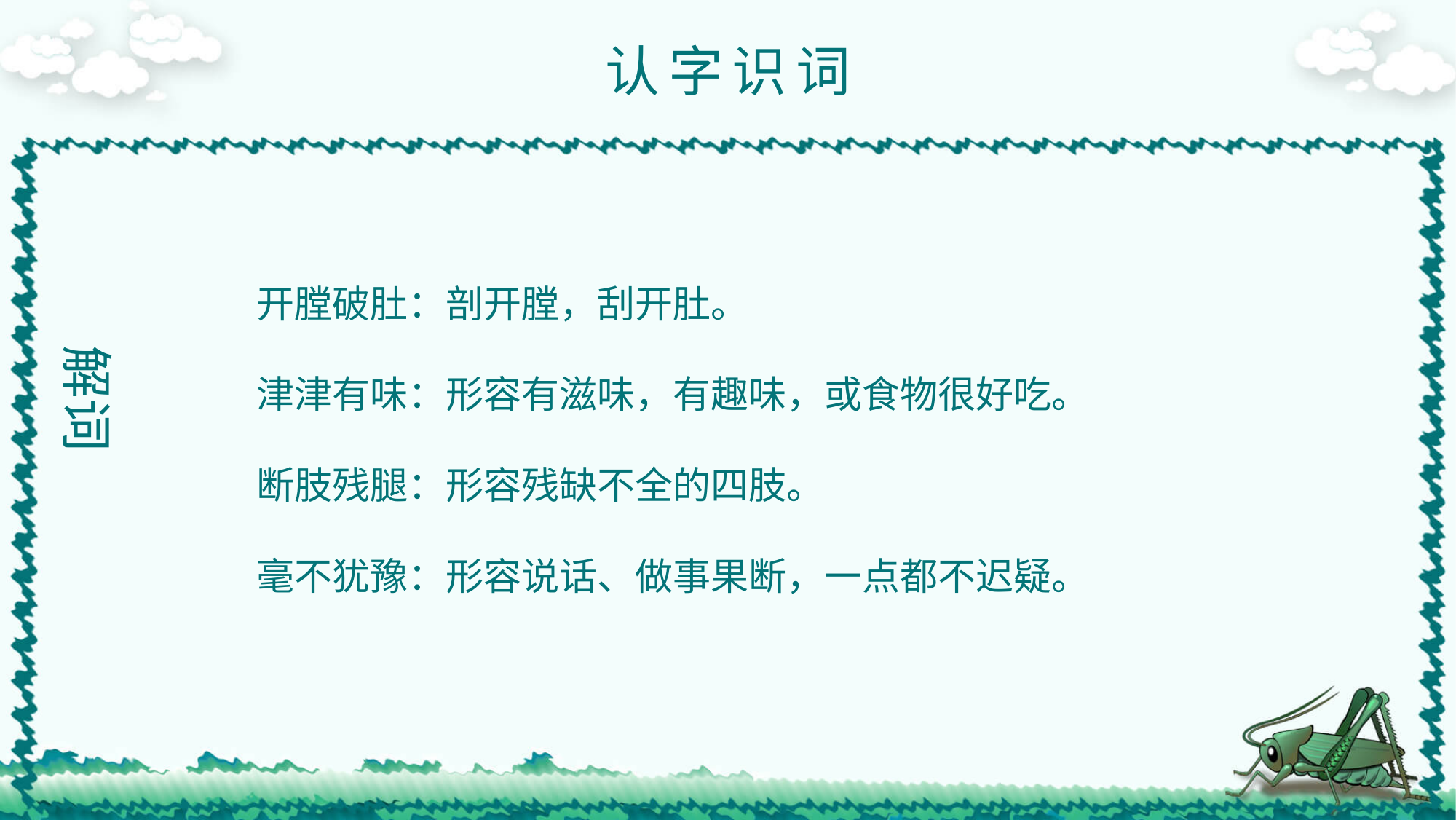

认字识词
开膛破肚：剖开膛，刮开肚。

津津有味：形容有滋味，有趣味，或食物很好吃。

断肢残腿：形容残缺不全的四肢。

毫不犹豫：形容说话、做事果断，一点都不迟疑。
解词